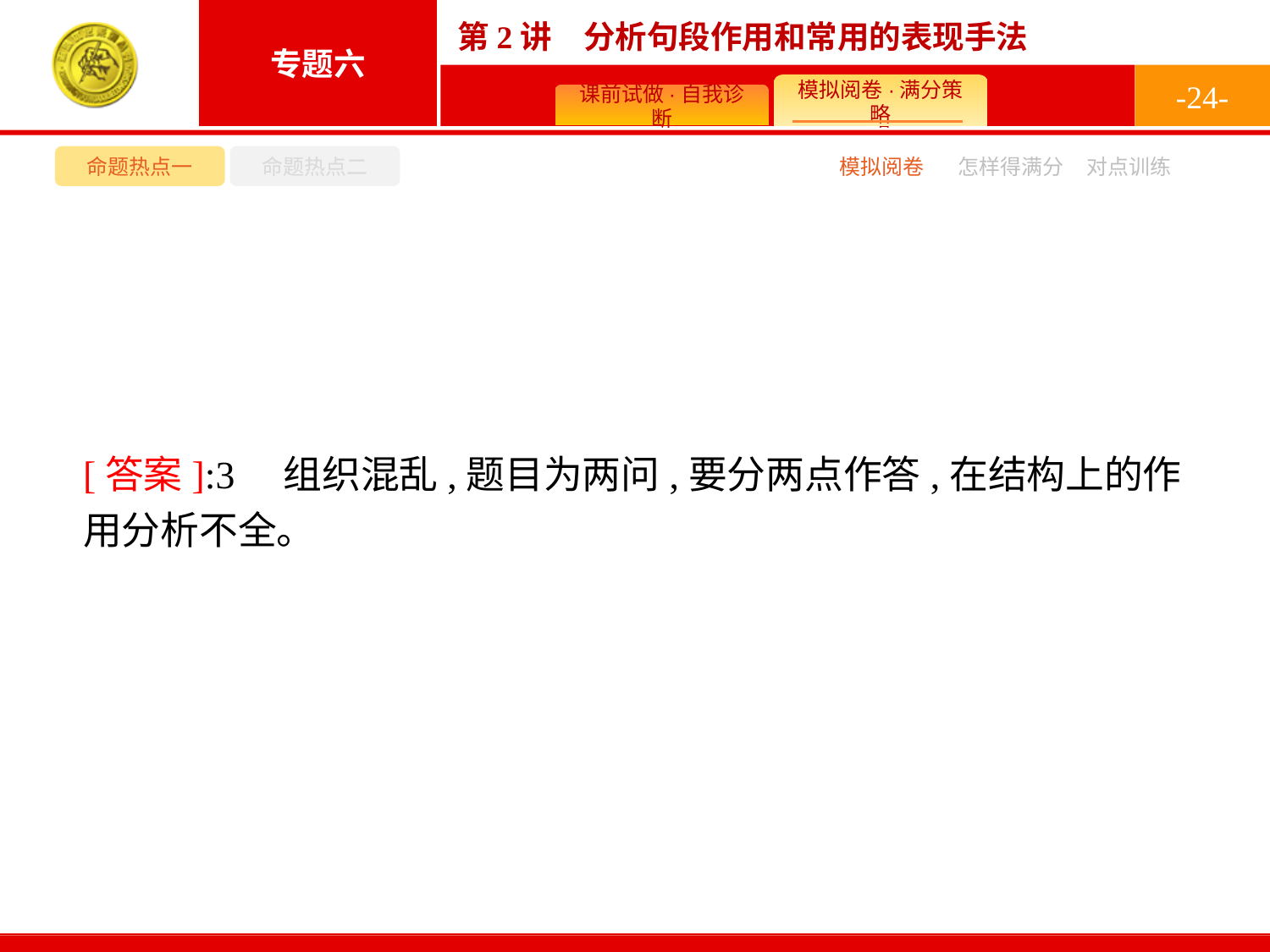

-24-
命题热点一
命题热点二
模拟阅卷
怎样得满分
对点训练
[答案]:3　组织混乱,题目为两问,要分两点作答,在结构上的作用分析不全。